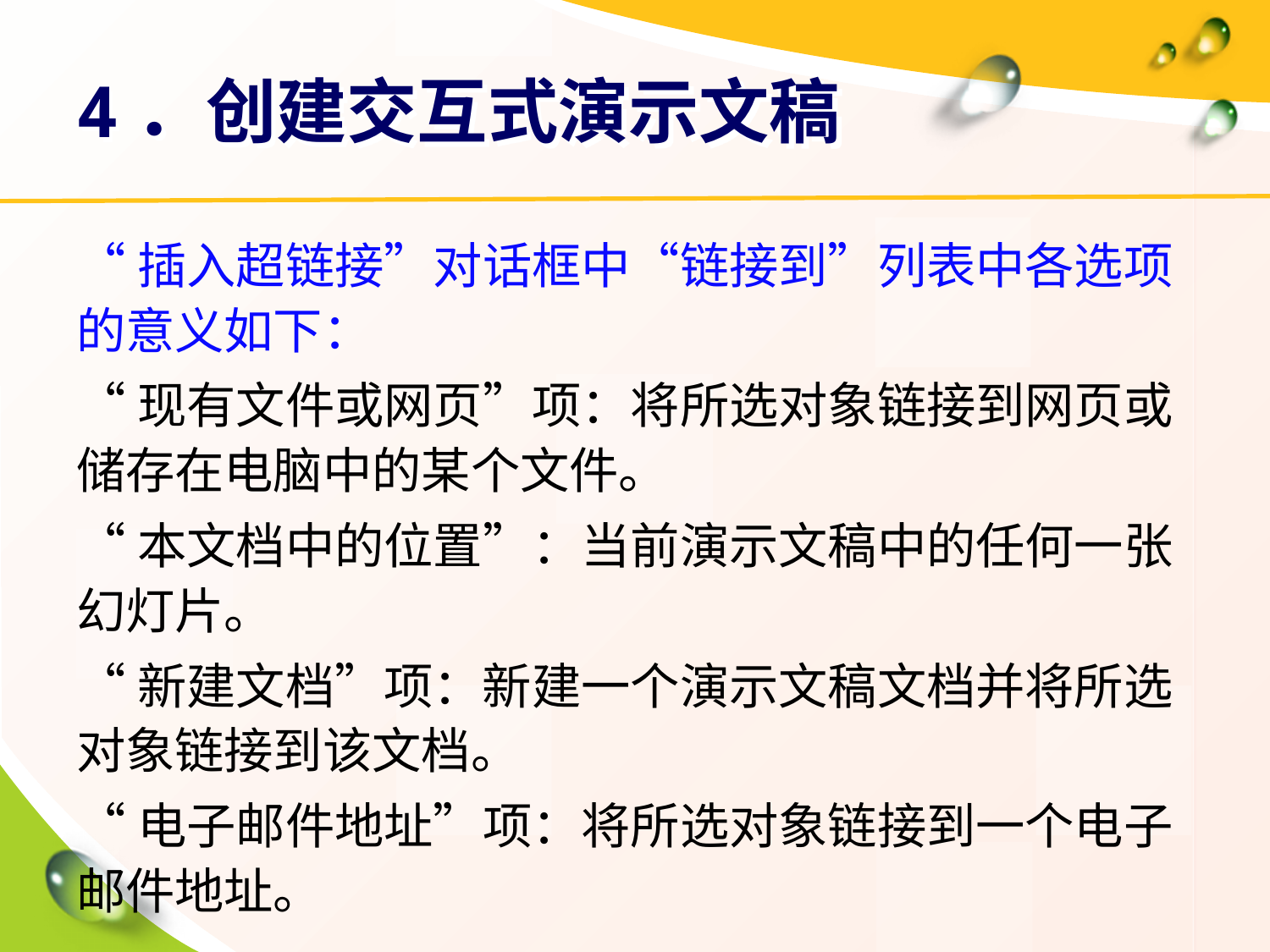

# 4．创建交互式演示文稿
“插入超链接”对话框中“链接到”列表中各选项的意义如下：
“现有文件或网页”项：将所选对象链接到网页或储存在电脑中的某个文件。
“本文档中的位置”：当前演示文稿中的任何一张幻灯片。
“新建文档”项：新建一个演示文稿文档并将所选对象链接到该文档。
“电子邮件地址”项：将所选对象链接到一个电子邮件地址。